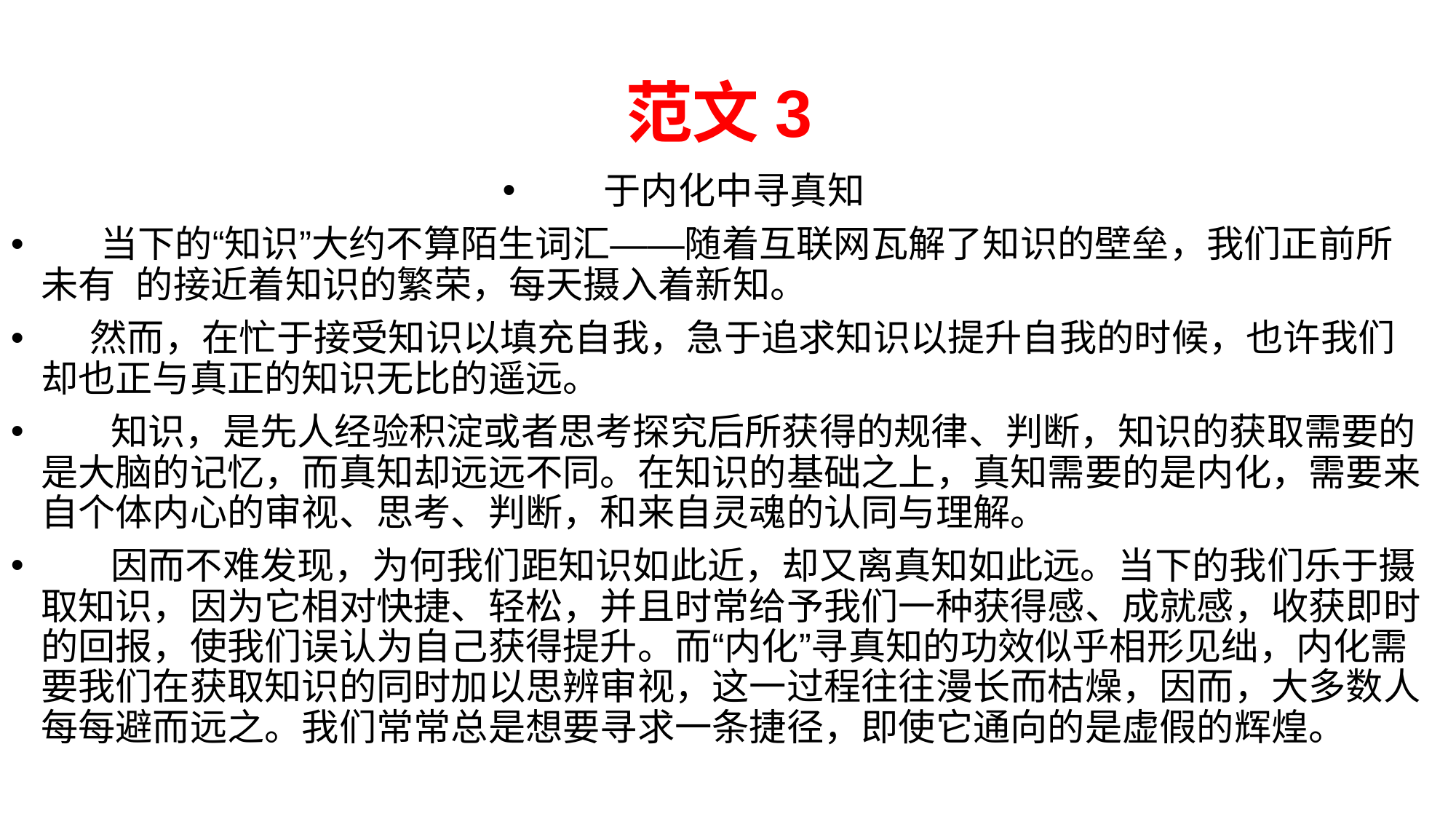

# 范文3
于内化中寻真知
     当下的“知识”大约不算陌生词汇——随着互联网瓦解了知识的壁垒，我们正前所未有  的接近着知识的繁荣，每天摄入着新知。
    然而，在忙于接受知识以填充自我，急于追求知识以提升自我的时候，也许我们却也正与真正的知识无比的遥远。
      知识，是先人经验积淀或者思考探究后所获得的规律、判断，知识的获取需要的是大脑的记忆，而真知却远远不同。在知识的基础之上，真知需要的是内化，需要来自个体内心的审视、思考、判断，和来自灵魂的认同与理解。
      因而不难发现，为何我们距知识如此近，却又离真知如此远。当下的我们乐于摄取知识，因为它相对快捷、轻松，并且时常给予我们一种获得感、成就感，收获即时的回报，使我们误认为自己获得提升。而“内化”寻真知的功效似乎相形见绌，内化需要我们在获取知识的同时加以思辨审视，这一过程往往漫长而枯燥，因而，大多数人每每避而远之。我们常常总是想要寻求一条捷径，即使它通向的是虚假的辉煌。